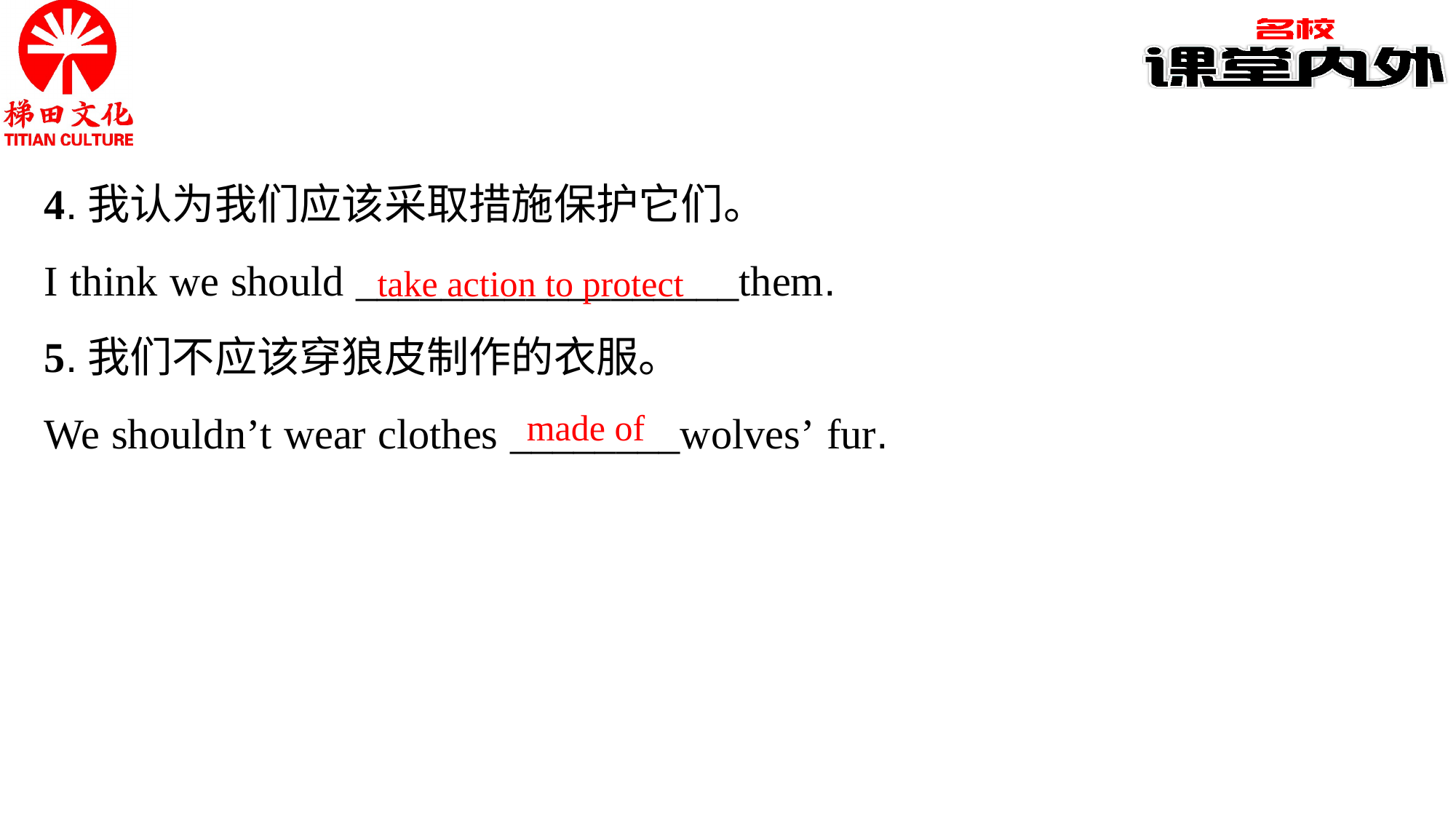

4.我认为我们应该采取措施保护它们。
I think we should __________________them.
5.我们不应该穿狼皮制作的衣服。
We shouldn’t wear clothes ________wolves’ fur.
take action to protect
made of